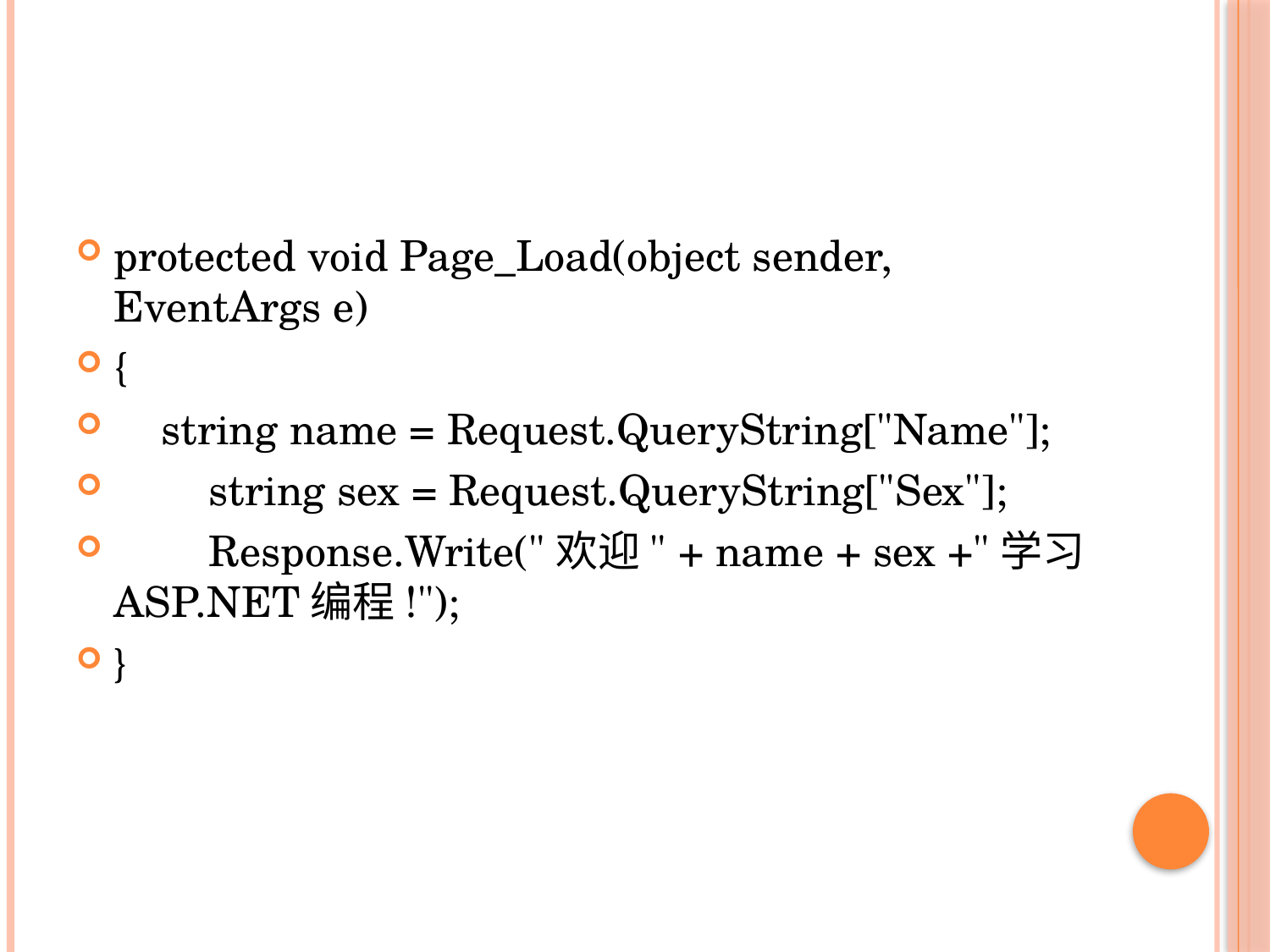

#
protected void Page_Load(object sender, EventArgs e)
{
    string name = Request.QueryString["Name"];
        string sex = Request.QueryString["Sex"];
        Response.Write("欢迎" + name + sex +"学习ASP.NET编程!");
}
10